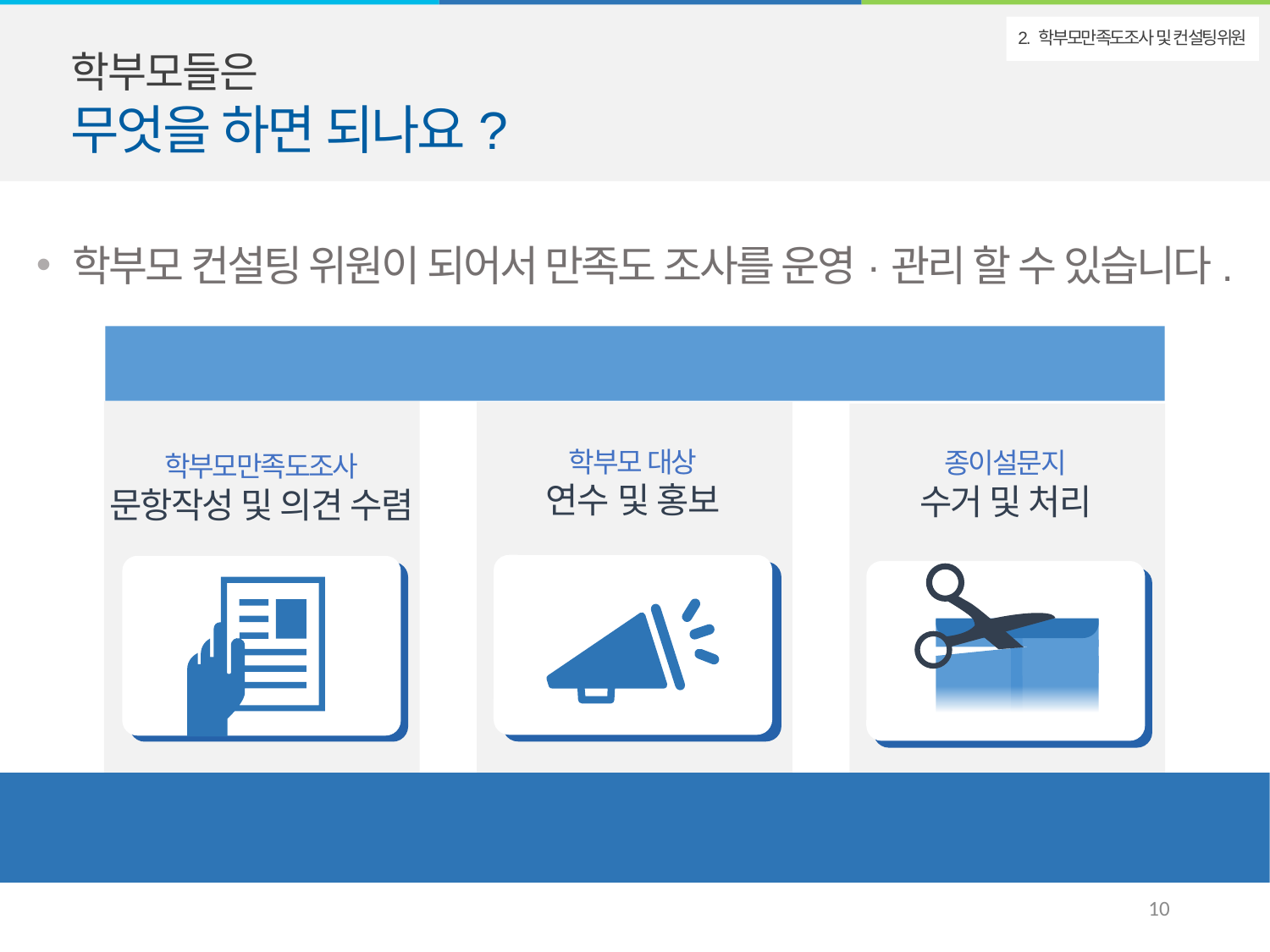

학부모들은
무엇을 하면 되나요?
2. 학부모만족도조사 및 컨설팅위원
학부모 컨설팅 위원이 되어서 만족도 조사를 운영·관리 할 수 있습니다.

학부모 컨설팅위원

학부모만족도조사
문항작성 및 의견 수렴

학부모 대상
연수 및 홍보

종이설문지
수거 및 처리

“ 학부모 스스로 관리하는 학부모만족도조사 ”
10